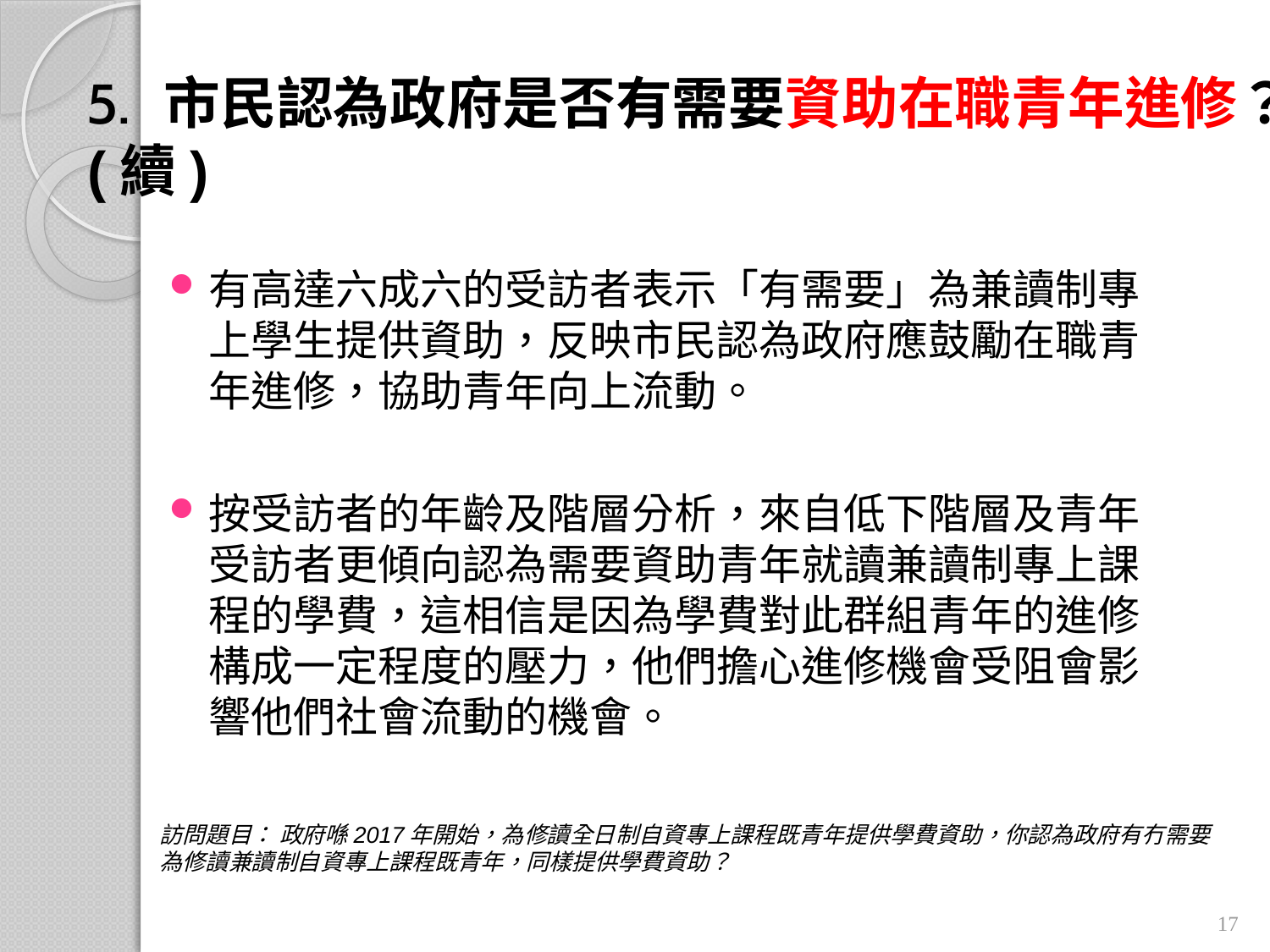

# 5. 市民認為政府是否有需要資助在職青年進修？(續)

有高達六成六的受訪者表示「有需要」為兼讀制專上學生提供資助，反映市民認為政府應鼓勵在職青年進修，協助青年向上流動。

按受訪者的年齡及階層分析，來自低下階層及青年受訪者更傾向認為需要資助青年就讀兼讀制專上課程的學費，這相信是因為學費對此群組青年的進修構成一定程度的壓力，他們擔心進修機會受阻會影響他們社會流動的機會。

訪問題目： 政府喺2017年開始，為修讀全日制自資專上課程既青年提供學費資助，你認為政府有冇需要為修讀兼讀制自資專上課程既青年，同樣提供學費資助？
17